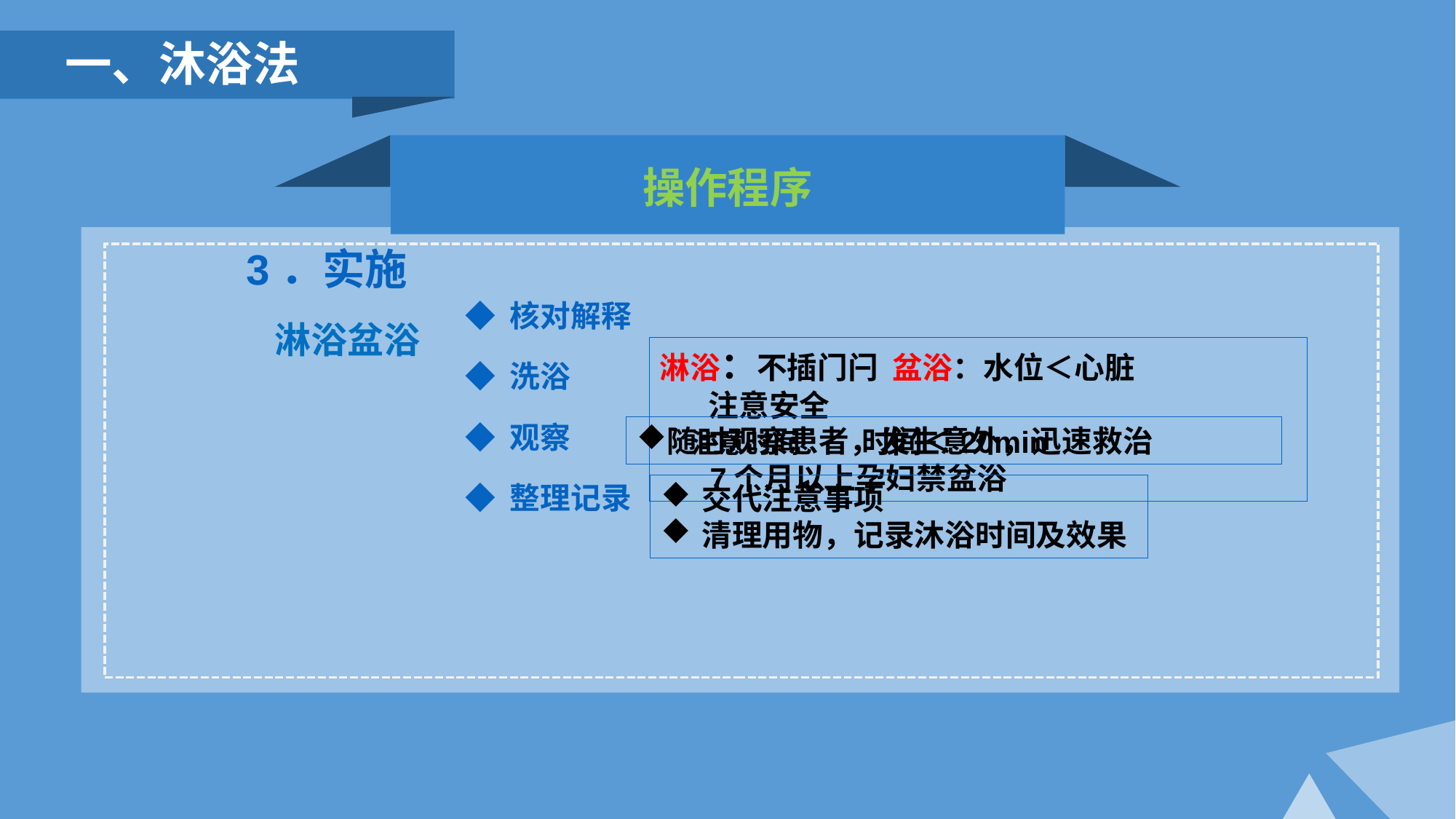

一、沐浴法

操作程序

3．实施
◆ 核对解释
◆ 洗浴
◆ 观察
◆ 整理记录
淋浴盆浴
淋浴：不插门闩  盆浴：水位＜心脏
      注意安全
    注意时间          时间＜20min
      7个月以上孕妇禁盆浴
随时观察患者，发生意外，迅速救治
交代注意事项
清理用物，记录沐浴时间及效果